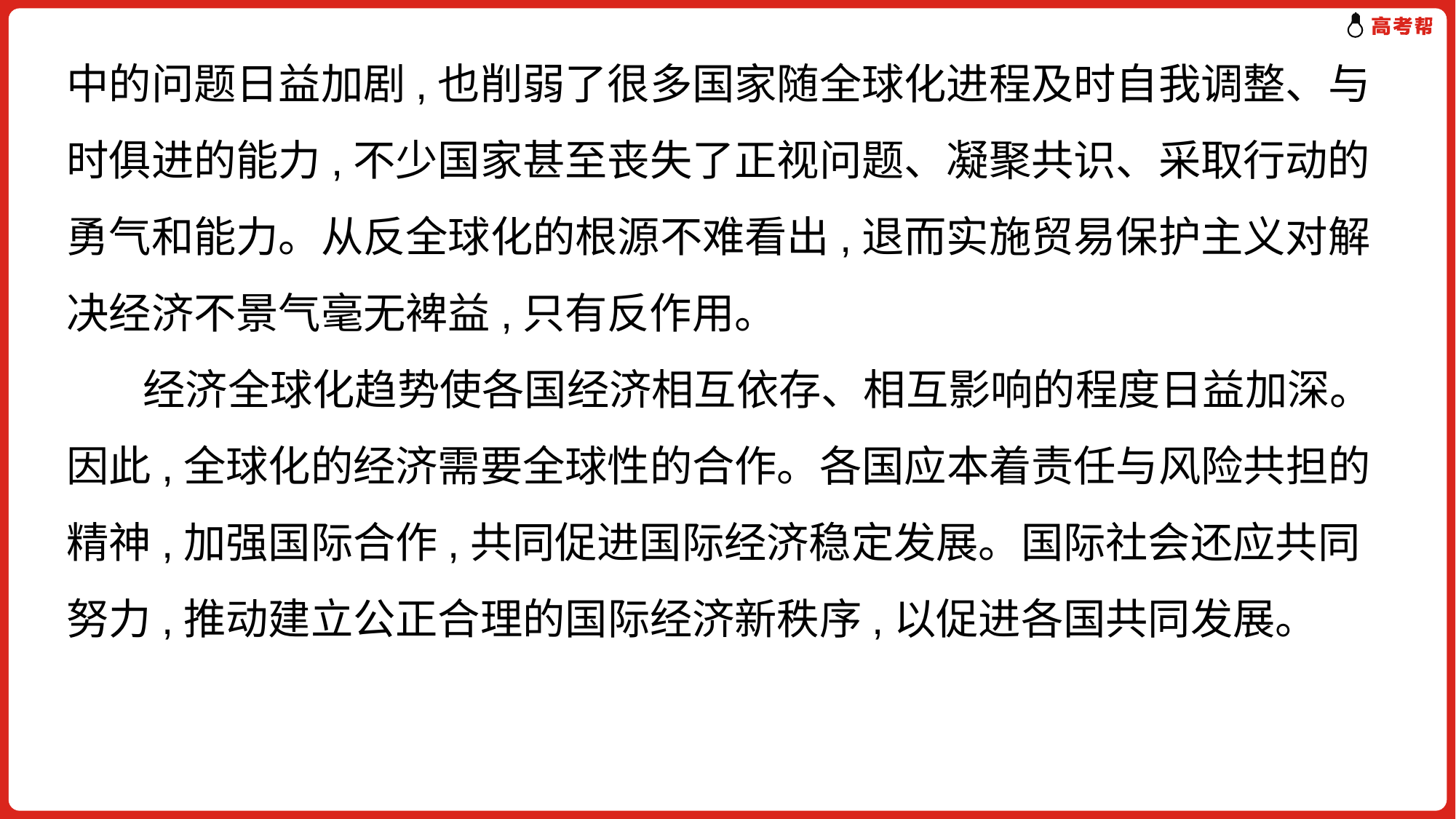

中的问题日益加剧,也削弱了很多国家随全球化进程及时自我调整、与时俱进的能力,不少国家甚至丧失了正视问题、凝聚共识、采取行动的勇气和能力。从反全球化的根源不难看出,退而实施贸易保护主义对解决经济不景气毫无裨益,只有反作用。
       经济全球化趋势使各国经济相互依存、相互影响的程度日益加深。因此,全球化的经济需要全球性的合作。各国应本着责任与风险共担的精神,加强国际合作,共同促进国际经济稳定发展。国际社会还应共同努力,推动建立公正合理的国际经济新秩序,以促进各国共同发展。